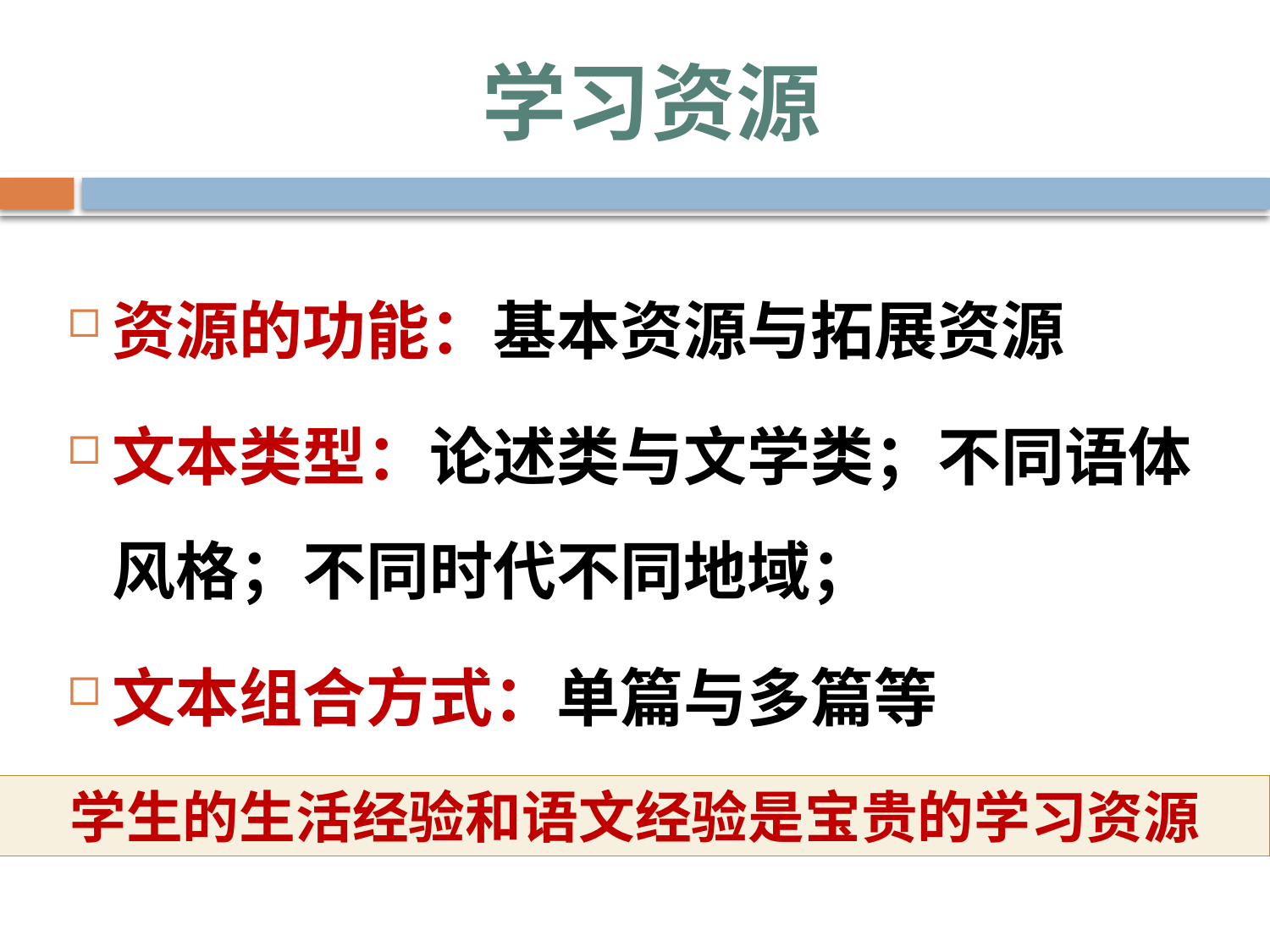

# 学习资源
资源的功能：基本资源与拓展资源
文本类型：论述类与文学类；不同语体风格；不同时代不同地域；
文本组合方式：单篇与多篇等
学生的生活经验和语文经验是宝贵的学习资源